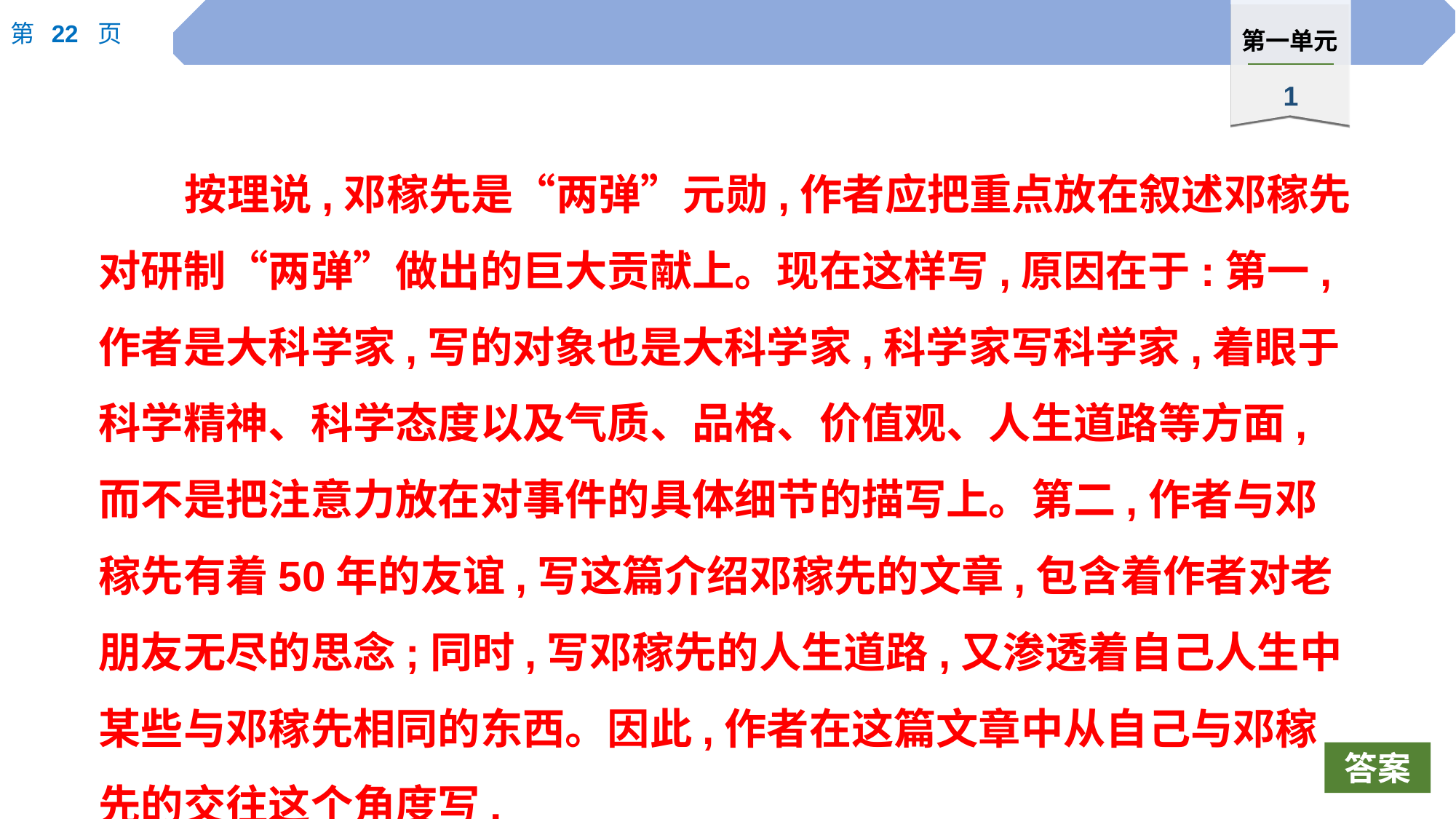

按理说,邓稼先是“两弹”元勋,作者应把重点放在叙述邓稼先对研制“两弹”做出的巨大贡献上。现在这样写,原因在于:第一,作者是大科学家,写的对象也是大科学家,科学家写科学家,着眼于科学精神、科学态度以及气质、品格、价值观、人生道路等方面,而不是把注意力放在对事件的具体细节的描写上。第二,作者与邓稼先有着50年的友谊,写这篇介绍邓稼先的文章,包含着作者对老朋友无尽的思念;同时,写邓稼先的人生道路,又渗透着自己人生中某些与邓稼先相同的东西。因此,作者在这篇文章中从自己与邓稼先的交往这个角度写,
答案